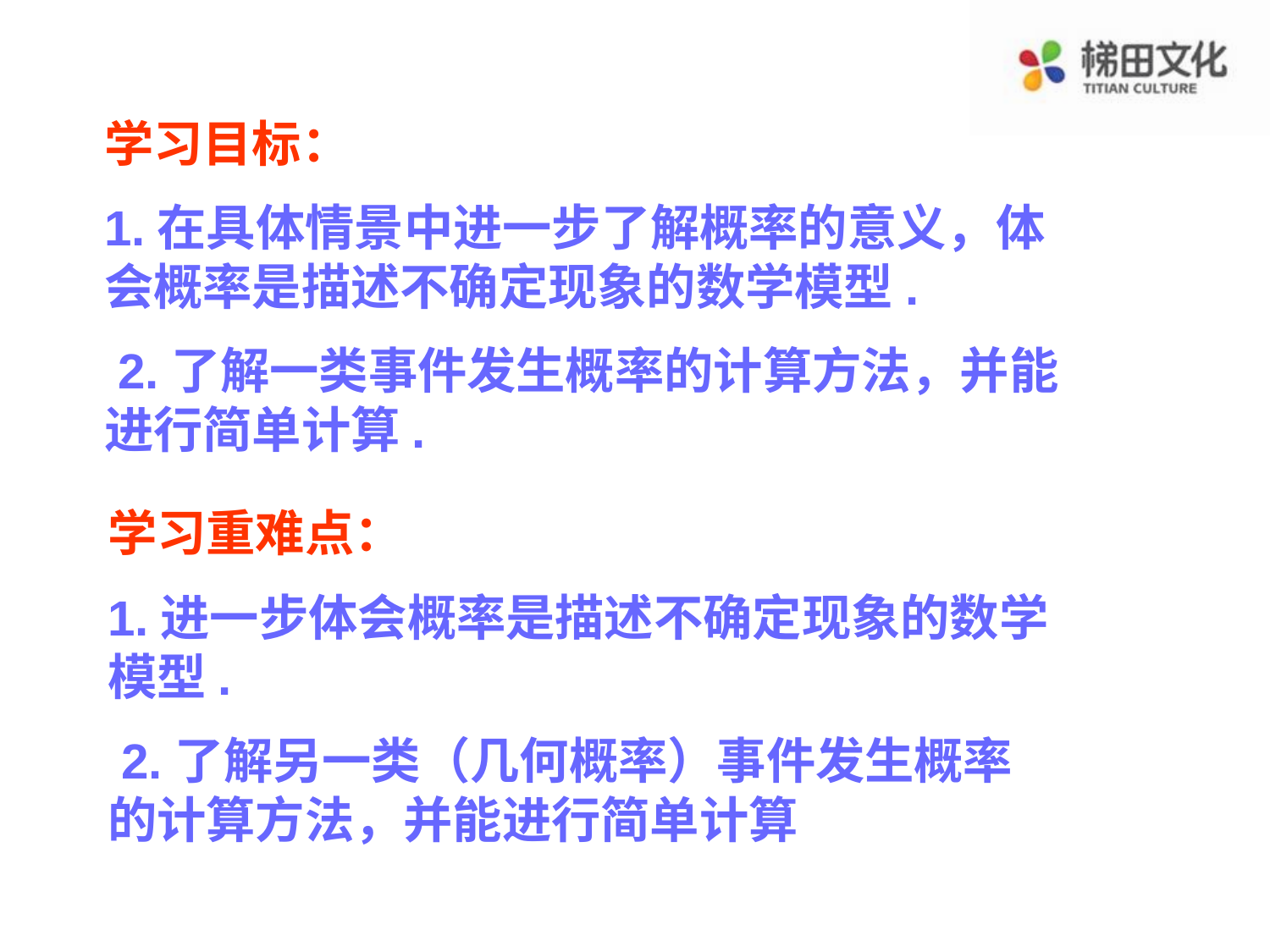

学习目标：
1.在具体情景中进一步了解概率的意义，体会概率是描述不确定现象的数学模型.
 2.了解一类事件发生概率的计算方法，并能进行简单计算.

学习重难点：
1.进一步体会概率是描述不确定现象的数学模型.
 2.了解另一类（几何概率）事件发生概率的计算方法，并能进行简单计算